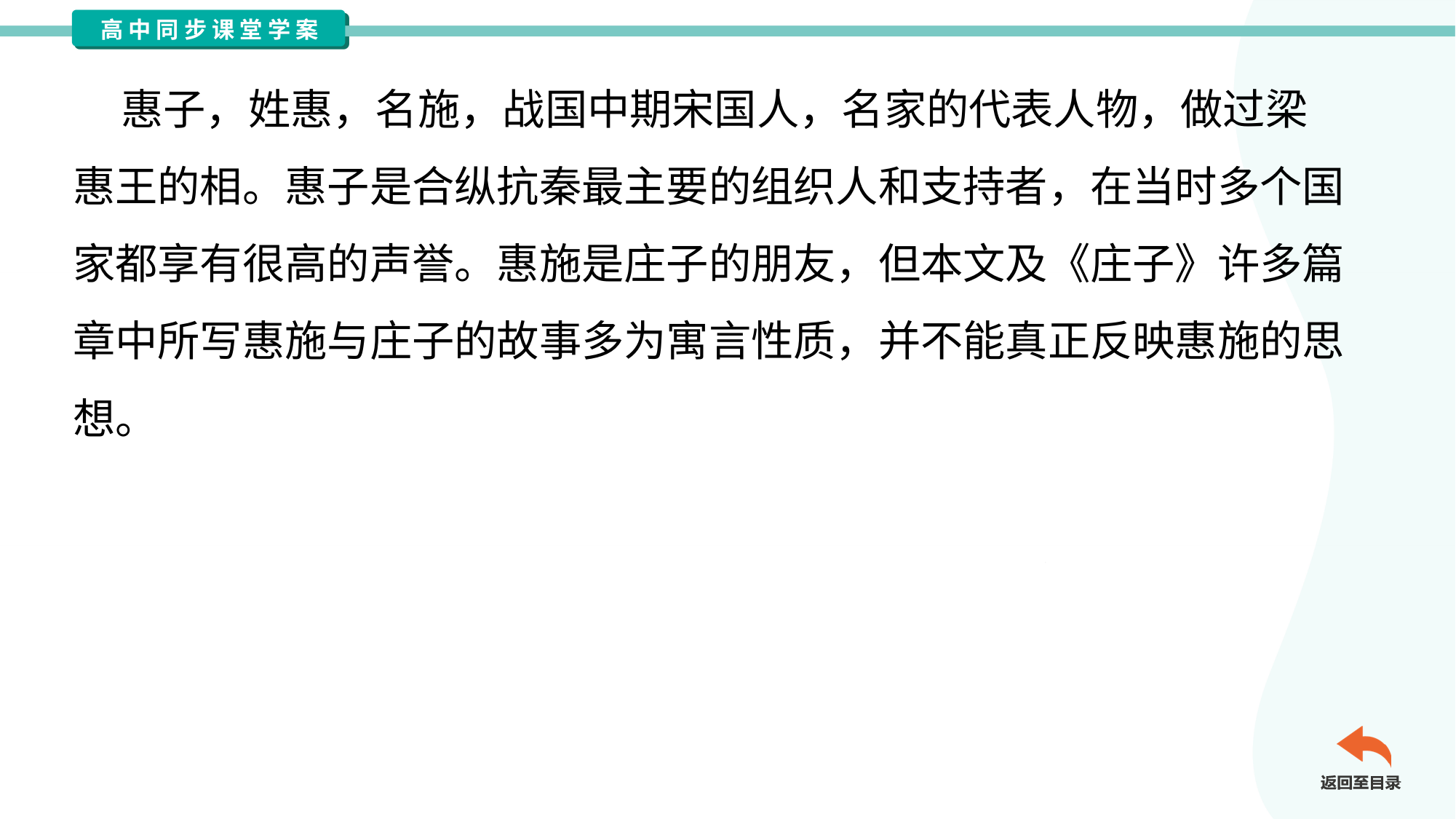

惠子，姓惠，名施，战国中期宋国人，名家的代表人物，做过梁
惠王的相。惠子是合纵抗秦最主要的组织人和支持者，在当时多个国
家都享有很高的声誉。惠施是庄子的朋友，但本文及《庄子》许多篇
章中所写惠施与庄子的故事多为寓言性质，并不能真正反映惠施的思
想。